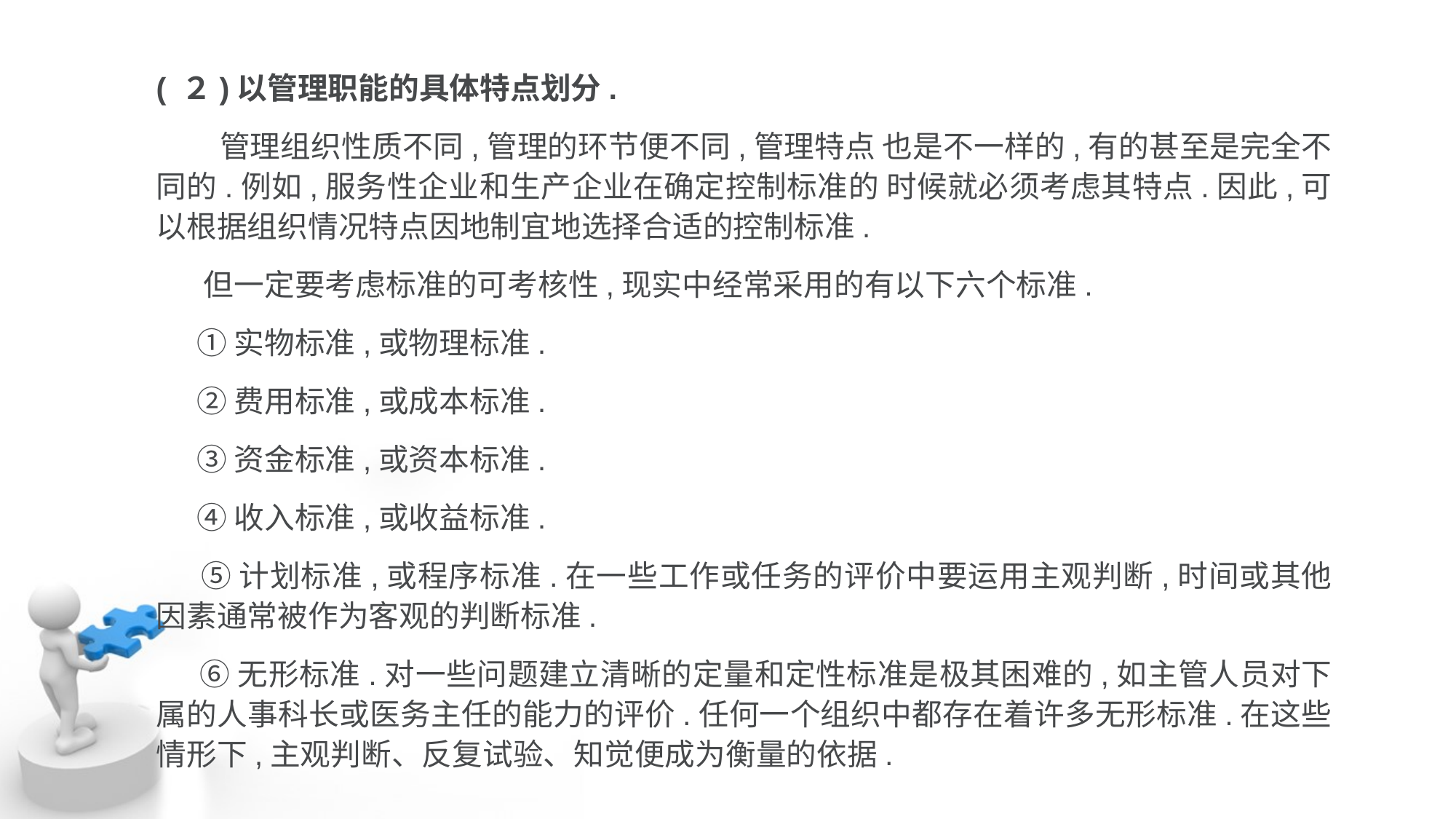

( ２)以管理职能的具体特点划分.
        管理组织性质不同,管理的环节便不同,管理特点 也是不一样的,有的甚至是完全不同的.例如,服务性企业和生产企业在确定控制标准的 时候就必须考虑其特点.因此,可以根据组织情况特点因地制宜地选择合适的控制标准.
      但一定要考虑标准的可考核性,现实中经常采用的有以下六个标准.
      ①实物标准,或物理标准.
      ②费用标准,或成本标准.
      ③资金标准,或资本标准.
      ④收入标准,或收益标准.
      ⑤计划标准,或程序标准.在一些工作或任务的评价中要运用主观判断,时间或其他 因素通常被作为客观的判断标准.
      ⑥无形标准.对一些问题建立清晰的定量和定性标准是极其困难的,如主管人员对下 属的人事科长或医务主任的能力的评价.任何一个组织中都存在着许多无形标准.在这些 情形下,主观判断、反复试验、知觉便成为衡量的依据.